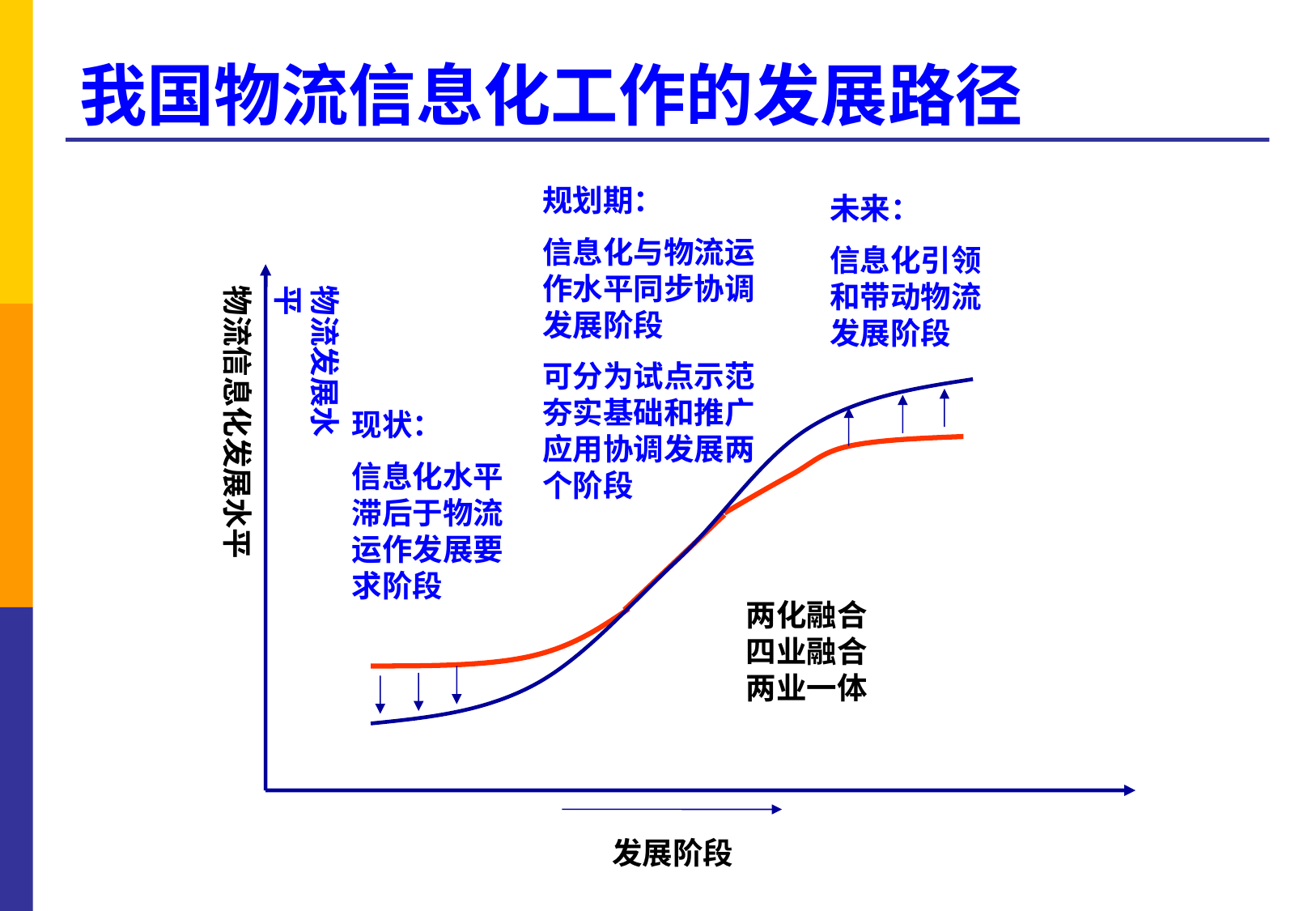

我国物流信息化工作的发展路径
规划期：
信息化与物流运作水平同步协调发展阶段
可分为试点示范夯实基础和推广应用协调发展两个阶段
未来：
信息化引领和带动物流发展阶段

物流信息化发展水平
物流发展水平

现状：
信息化水平滞后于物流运作发展要求阶段

两化融合
四业融合
两业一体

发展阶段